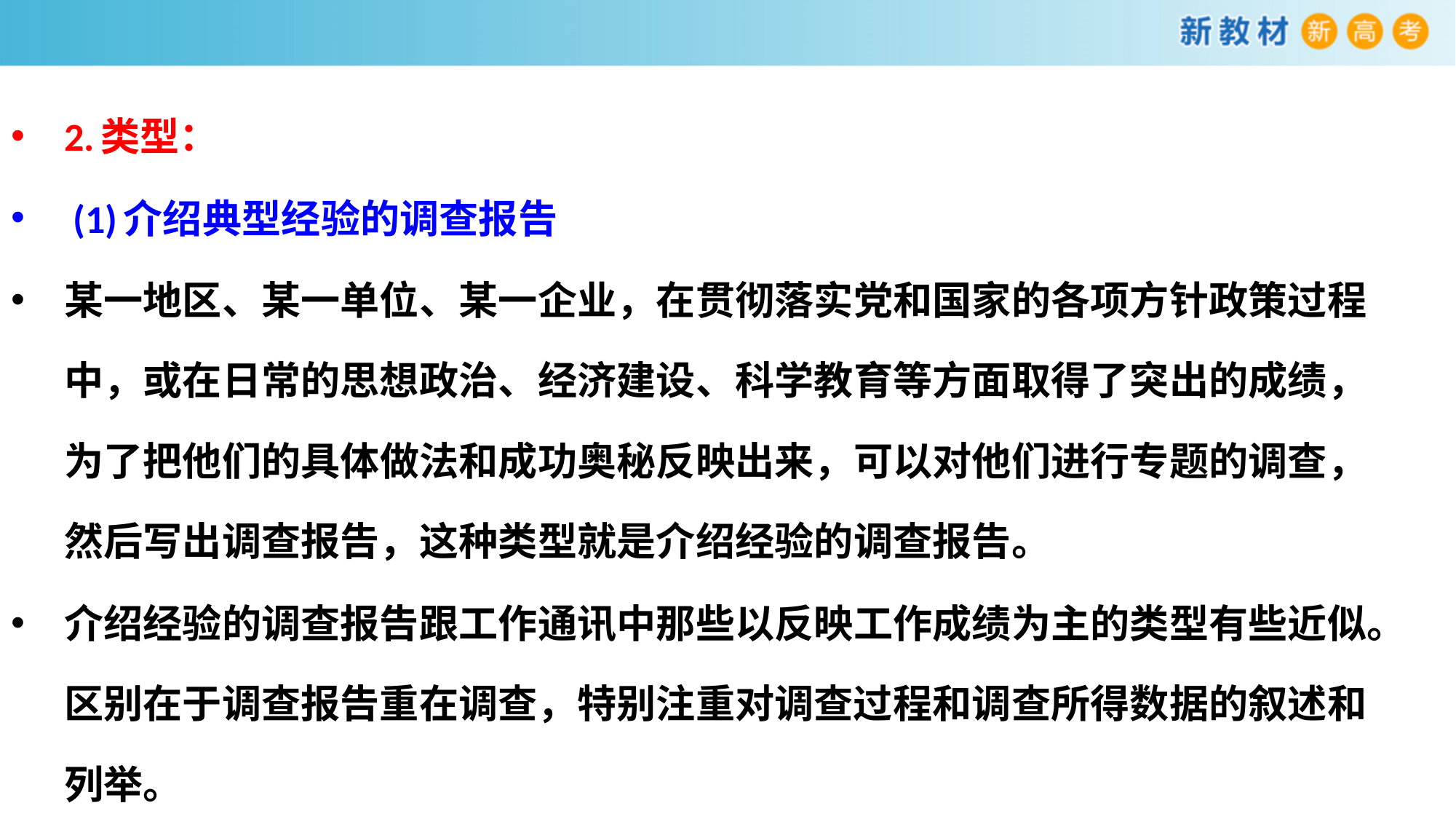

2.类型：
 (1)介绍典型经验的调查报告
某一地区、某一单位、某一企业，在贯彻落实党和国家的各项方针政策过程中，或在日常的思想政治、经济建设、科学教育等方面取得了突出的成绩，为了把他们的具体做法和成功奥秘反映出来，可以对他们进行专题的调查，然后写出调查报告，这种类型就是介绍经验的调查报告。
介绍经验的调查报告跟工作通讯中那些以反映工作成绩为主的类型有些近似。区别在于调查报告重在调查，特别注重对调查过程和调查所得数据的叙述和列举。